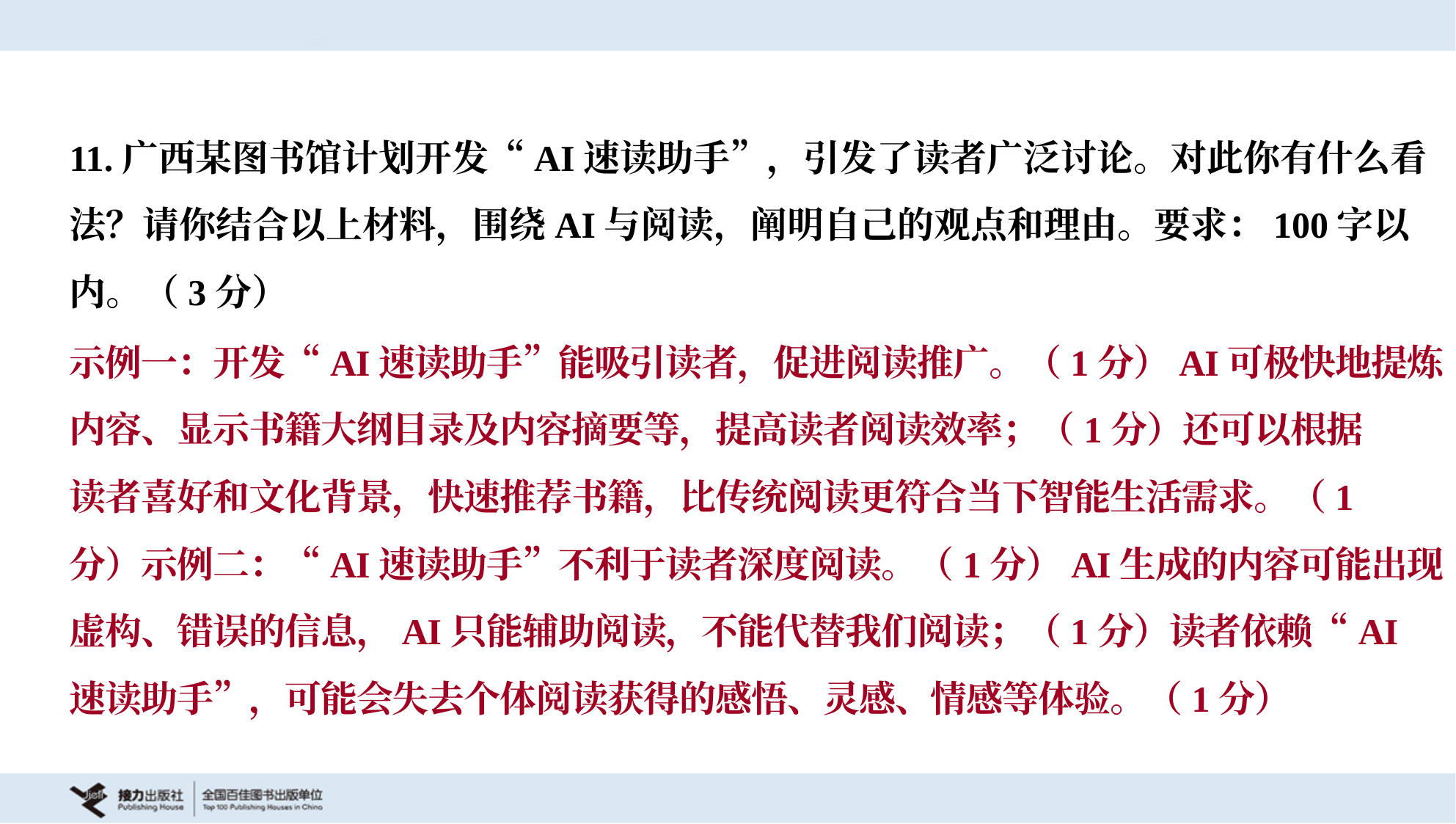

11.广西某图书馆计划开发“AI速读助手”，引发了读者广泛讨论。对此你有什么看
法？请你结合以上材料，围绕AI与阅读，阐明自己的观点和理由。要求：100字以
内。（3分）
示例一：开发“AI速读助手”能吸引读者，促进阅读推广。（1分）AI可极快地提炼
内容、显示书籍大纲目录及内容摘要等，提高读者阅读效率；（1分）还可以根据
读者喜好和文化背景，快速推荐书籍，比传统阅读更符合当下智能生活需求。（1
分）示例二：“AI速读助手”不利于读者深度阅读。（1分）AI生成的内容可能出现
虚构、错误的信息，AI只能辅助阅读，不能代替我们阅读；（1分）读者依赖“AI
速读助手”，可能会失去个体阅读获得的感悟、灵感、情感等体验。（1分）